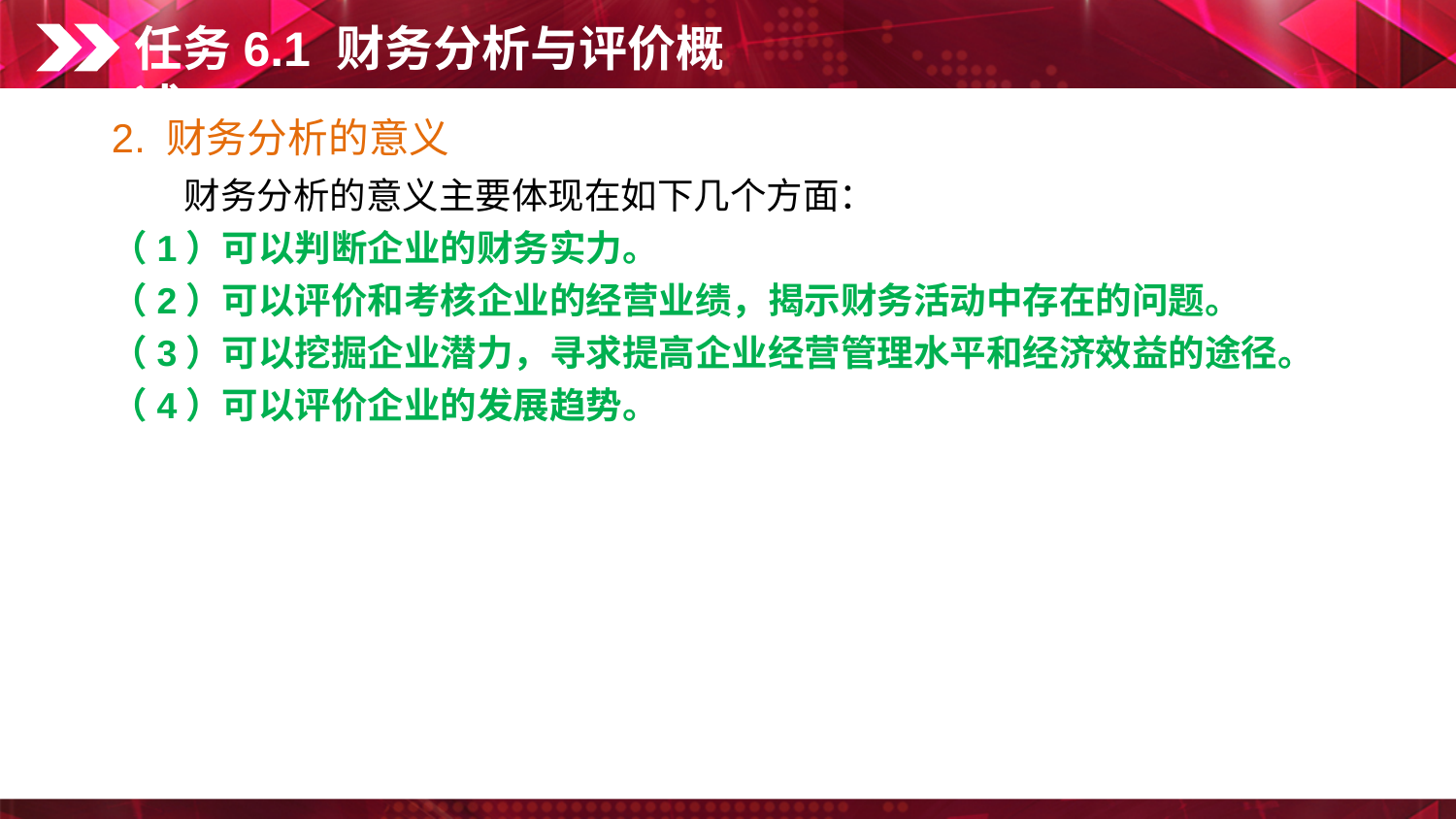

任务6.1 财务分析与评价概述

2. 财务分析的意义
　　财务分析的意义主要体现在如下几个方面：
（1）可以判断企业的财务实力。
（2）可以评价和考核企业的经营业绩，揭示财务活动中存在的问题。
（3）可以挖掘企业潜力，寻求提高企业经营管理水平和经济效益的途径。
（4）可以评价企业的发展趋势。